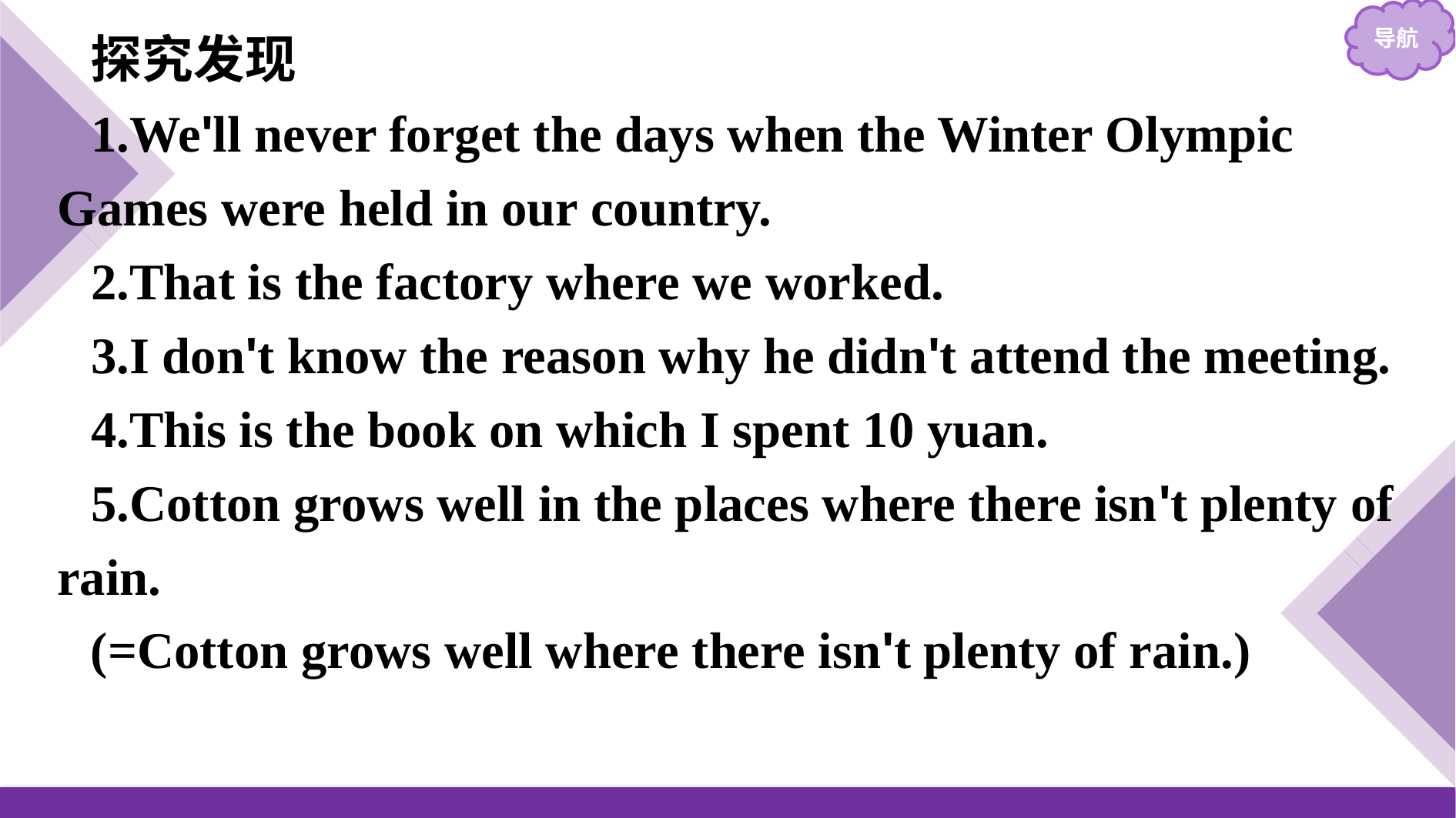

探究发现
1.We'll never forget the days when the Winter Olympic Games were held in our country.
2.That is the factory where we worked.
3.I don't know the reason why he didn't attend the meeting.
4.This is the book on which I spent 10 yuan.
5.Cotton grows well in the places where there isn't plenty of rain.
(=Cotton grows well where there isn't plenty of rain.)